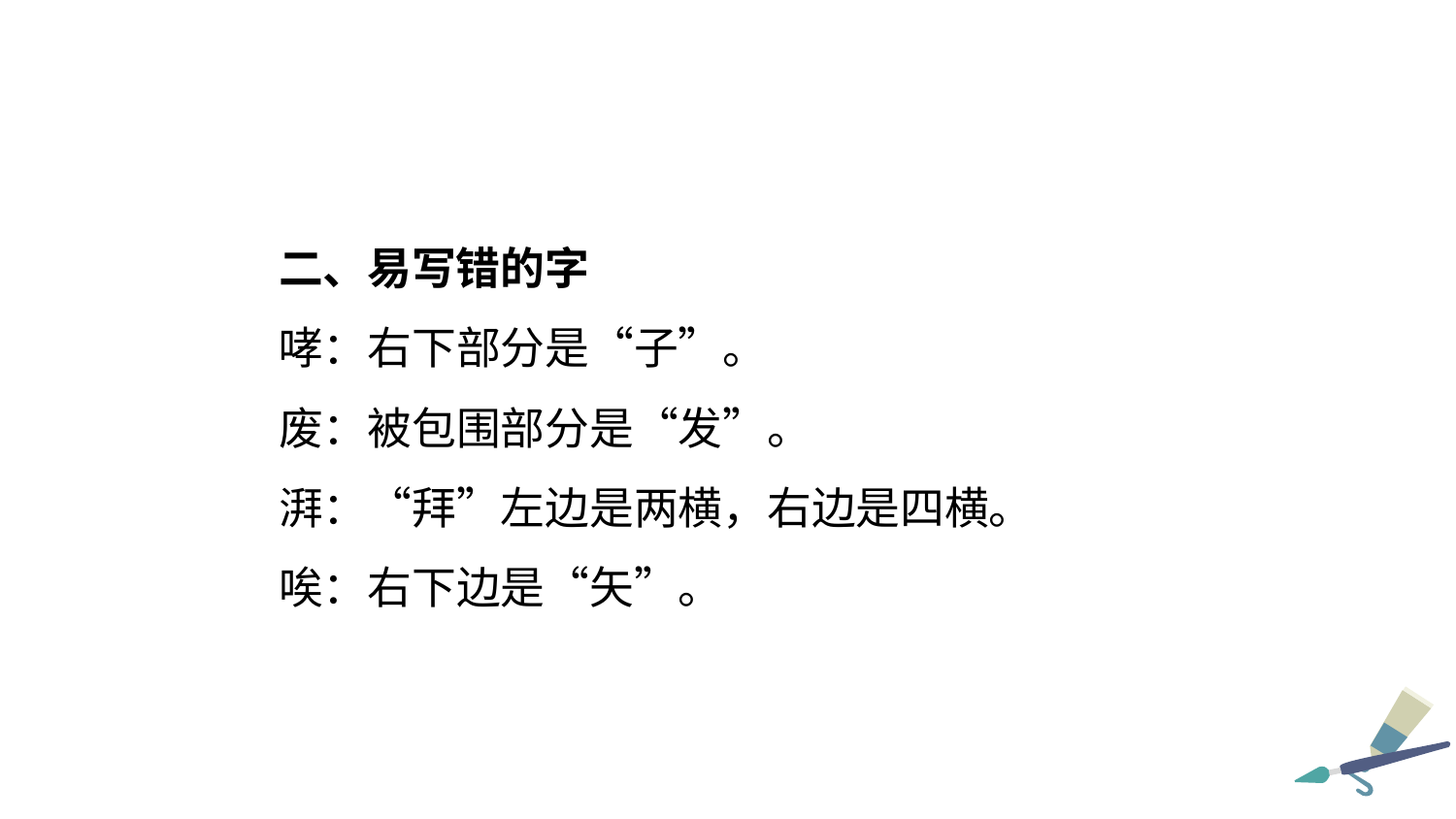

二、易写错的字
哮：右下部分是“子”。
废：被包围部分是“发”。
湃：“拜”左边是两横，右边是四横。
唉：右下边是“矢”。